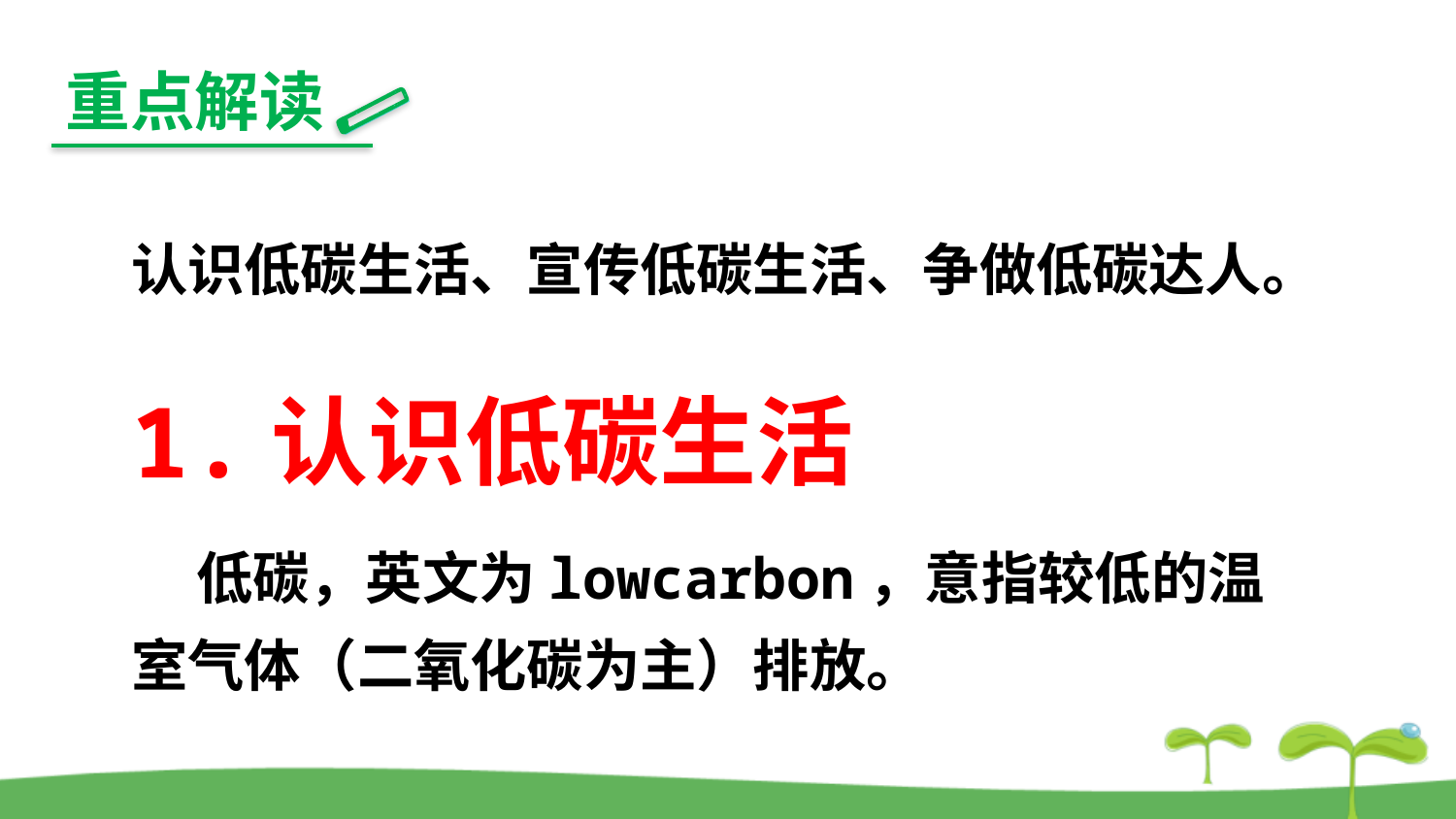

重点解读

认识低碳生活、宣传低碳生活、争做低碳达人。
1.认识低碳生活
    低碳，英文为lowcarbon，意指较低的温室气体（二氧化碳为主）排放。